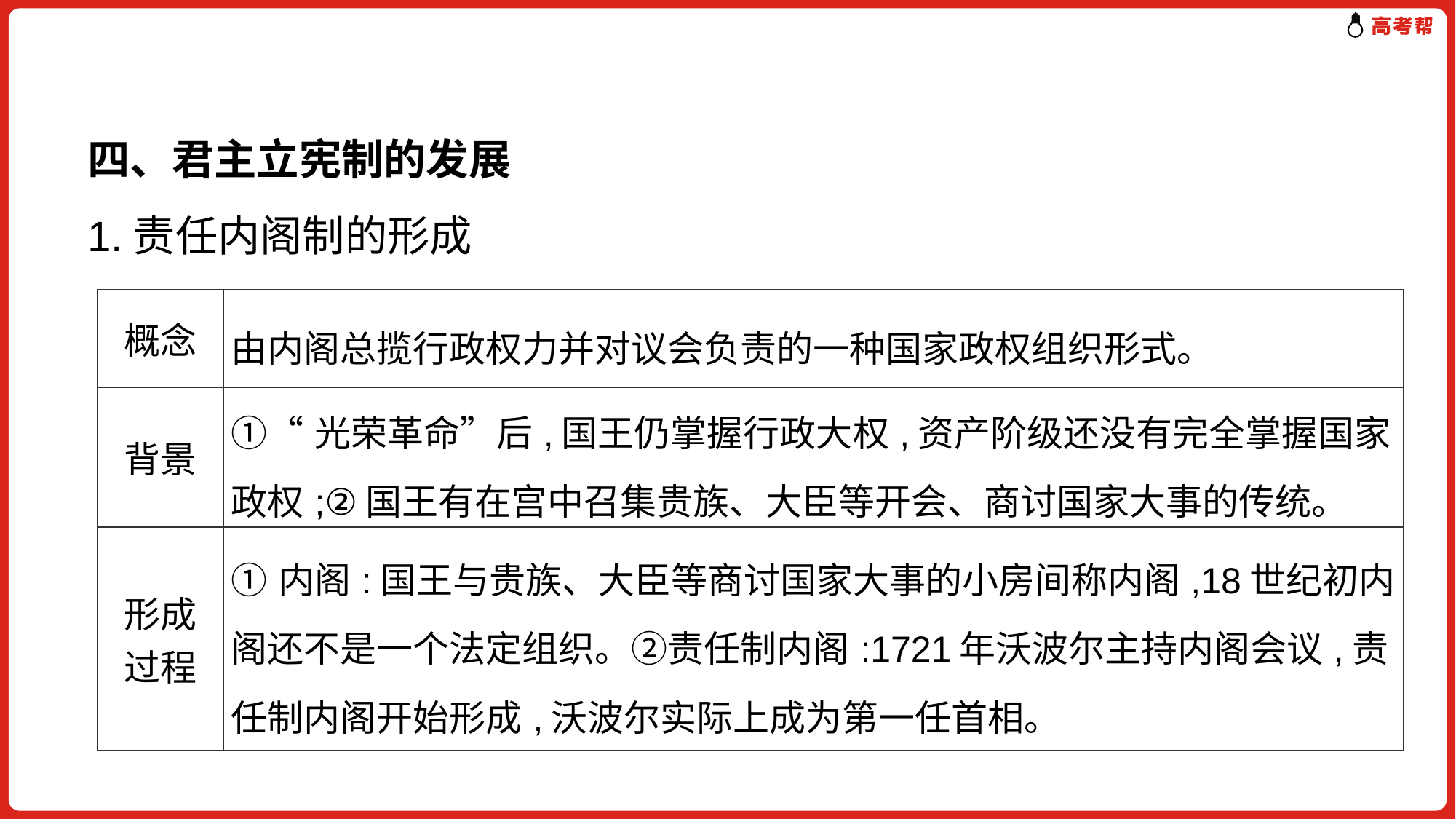

四、君主立宪制的发展
1.责任内阁制的形成
| 概念 | 由内阁总揽行政权力并对议会负责的一种国家政权组织形式。 |
| --- | --- |
| 背景 | ①“光荣革命”后,国王仍掌握行政大权,资产阶级还没有完全掌握国家政权;②国王有在宫中召集贵族、大臣等开会、商讨国家大事的传统。 |
| 形成 过程 | ①内阁:国王与贵族、大臣等商讨国家大事的小房间称内阁,18世纪初内阁还不是一个法定组织。②责任制内阁:1721年沃波尔主持内阁会议,责任制内阁开始形成,沃波尔实际上成为第一任首相。 |